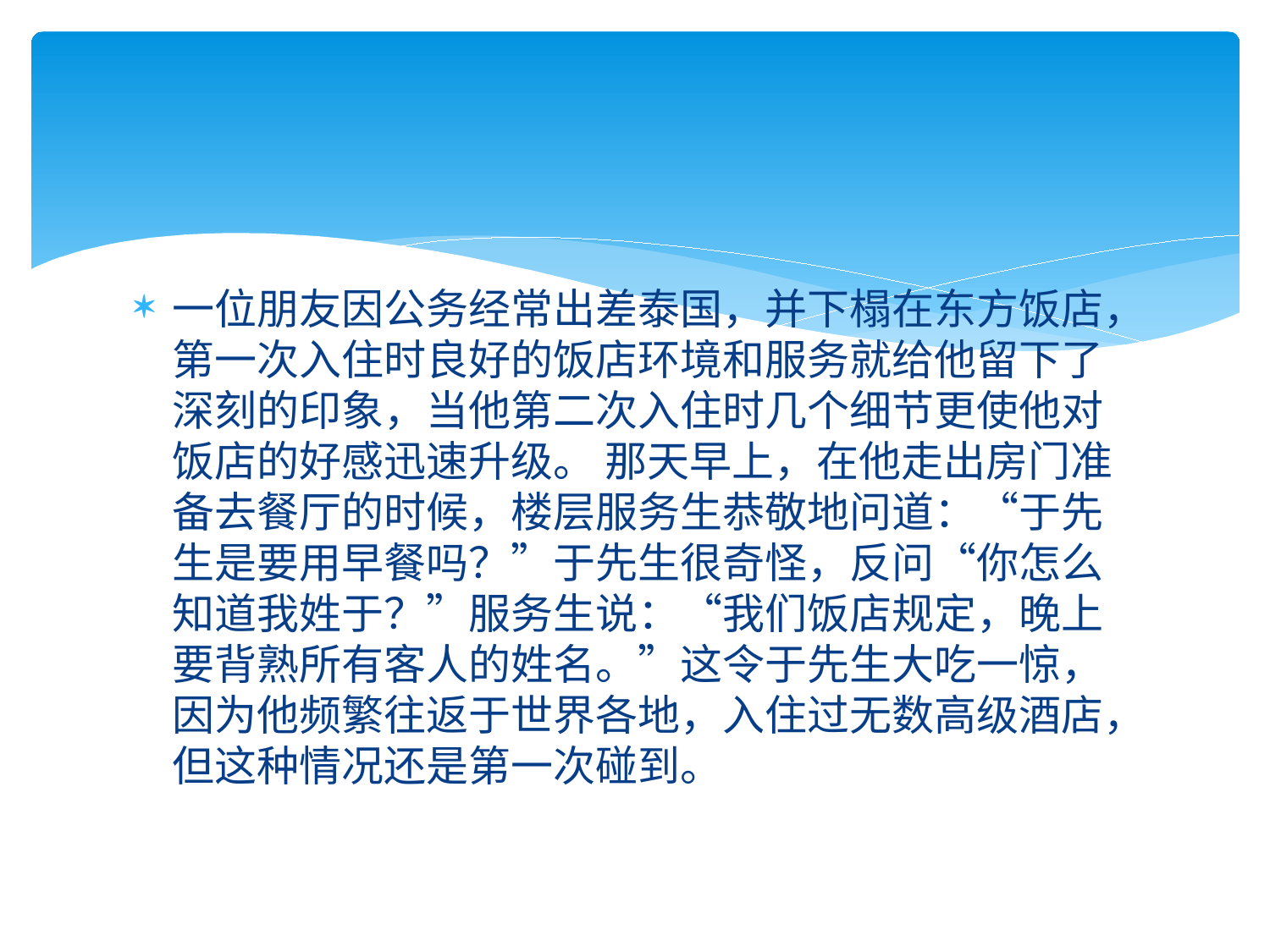

一位朋友因公务经常出差泰国，并下榻在东方饭店，第一次入住时良好的饭店环境和服务就给他留下了深刻的印象，当他第二次入住时几个细节更使他对饭店的好感迅速升级。 那天早上，在他走出房门准备去餐厅的时候，楼层服务生恭敬地问道：“于先生是要用早餐吗？”于先生很奇怪，反问“你怎么知道我姓于？”服务生说：“我们饭店规定，晚上要背熟所有客人的姓名。”这令于先生大吃一惊，因为他频繁往返于世界各地，入住过无数高级酒店，但这种情况还是第一次碰到。